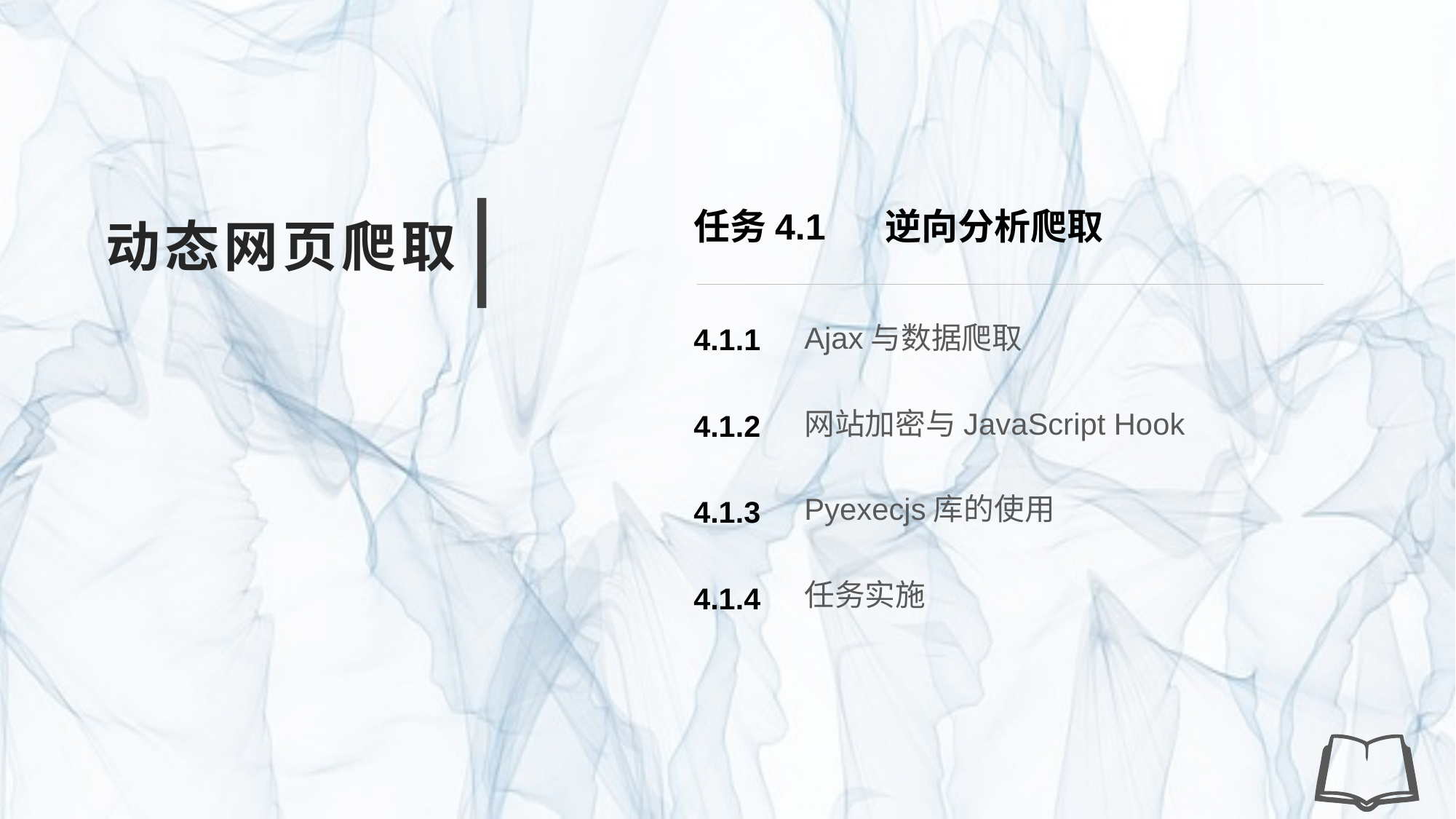

任务4.1     逆向分析爬取
动态网页爬取
Ajax与数据爬取
4.1.1
网站加密与JavaScript Hook
4.1.2
Pyexecjs库的使用
4.1.3
任务实施
4.1.4

5